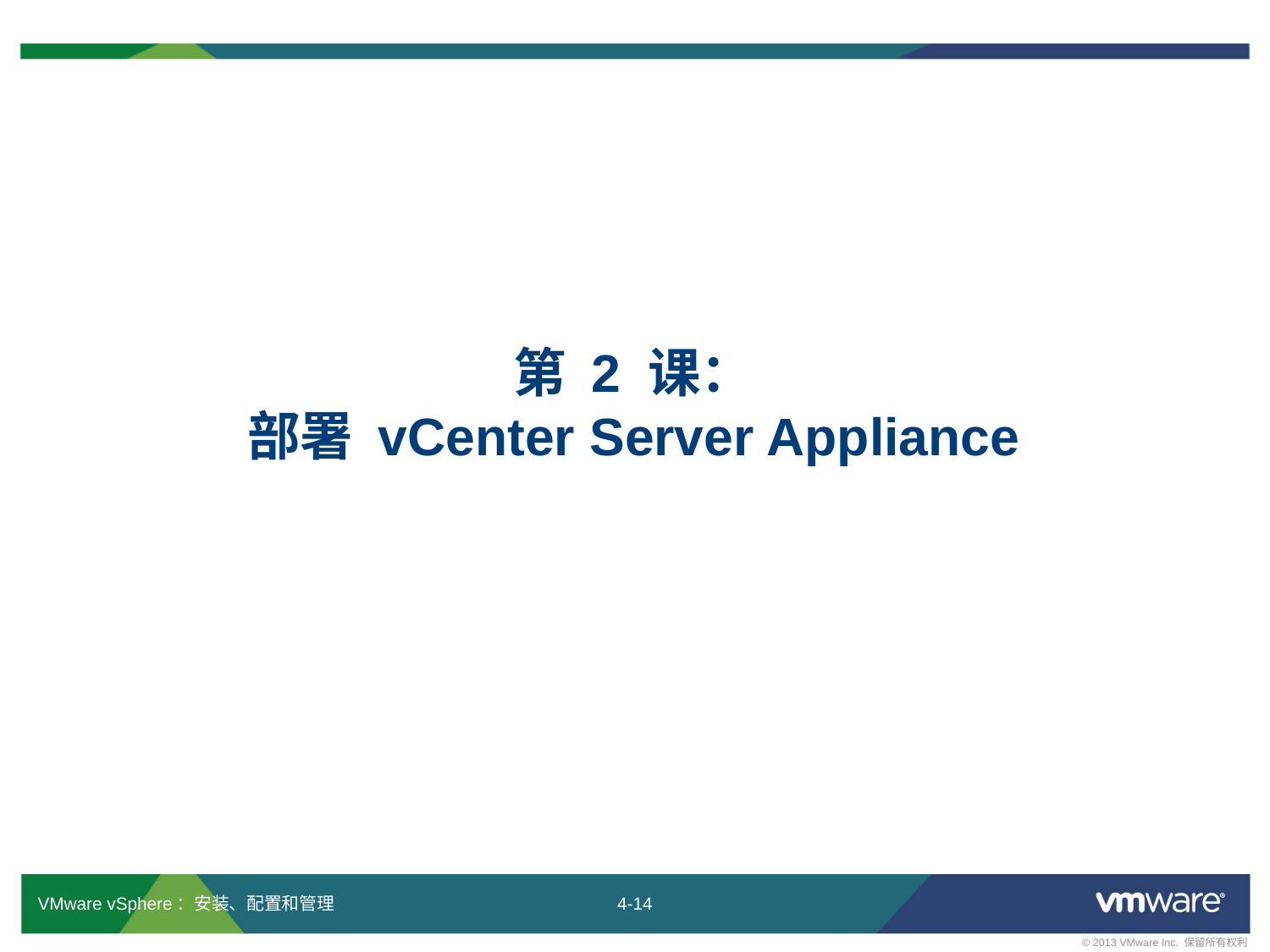

# 第 2 课： 部署 vCenter Server Appliance